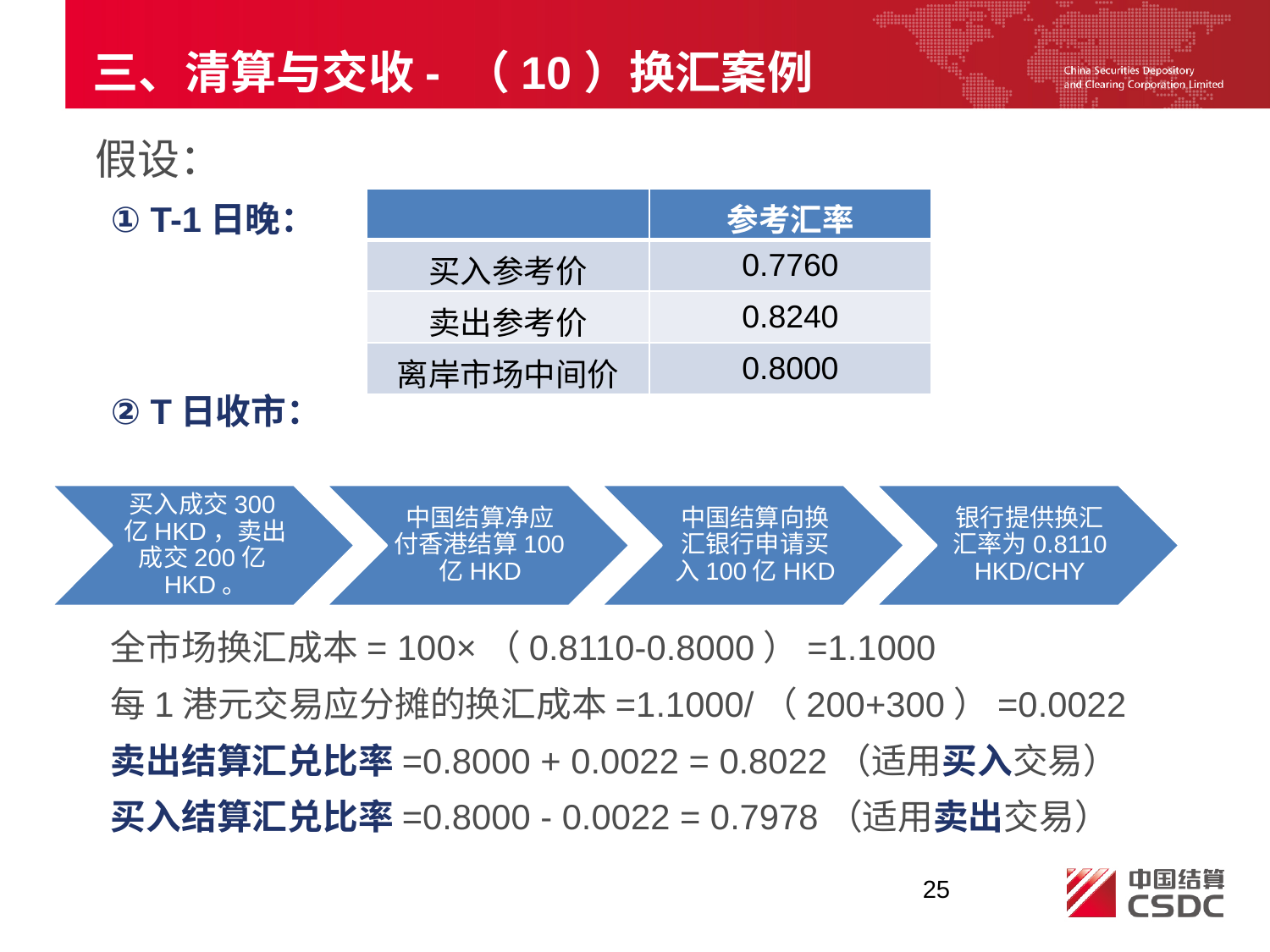

三、清算与交收- （10）换汇案例
    假设：
① T-1日晚：

② T日收市：

全市场换汇成本= 100×（0.8110-0.8000）=1.1000
每1港元交易应分摊的换汇成本=1.1000/（200+300）=0.0022
卖出结算汇兑比率=0.8000 + 0.0022 = 0.8022（适用买入交易）
买入结算汇兑比率=0.8000 - 0.0022 = 0.7978（适用卖出交易）

|  | 参考汇率 |
| --- | --- |
| 买入参考价 | 0.7760 |
| 卖出参考价 | 0.8240 |
| 离岸市场中间价 | 0.8000 |
买入成交300亿HKD，卖出成交200亿HKD。
中国结算净应付香港结算100亿HKD
中国结算向换汇银行申请买入100亿HKD
银行提供换汇汇率为0.8110 HKD/CHY
25